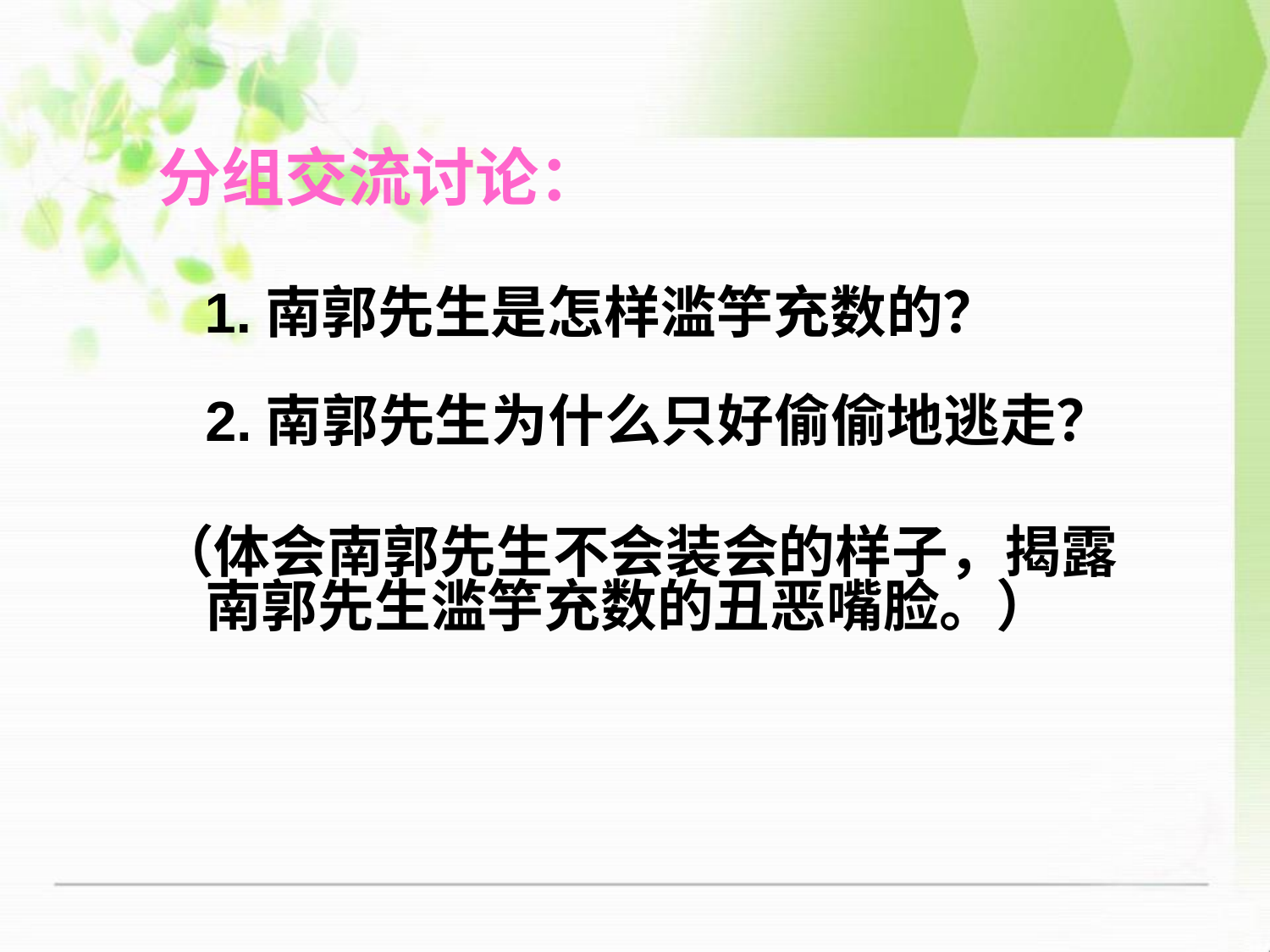

分组交流讨论：

   1.南郭先生是怎样滥竽充数的？
2.南郭先生为什么只好偷偷地逃走？

（体会南郭先生不会装会的样子，揭露南郭先生滥竽充数的丑恶嘴脸。）